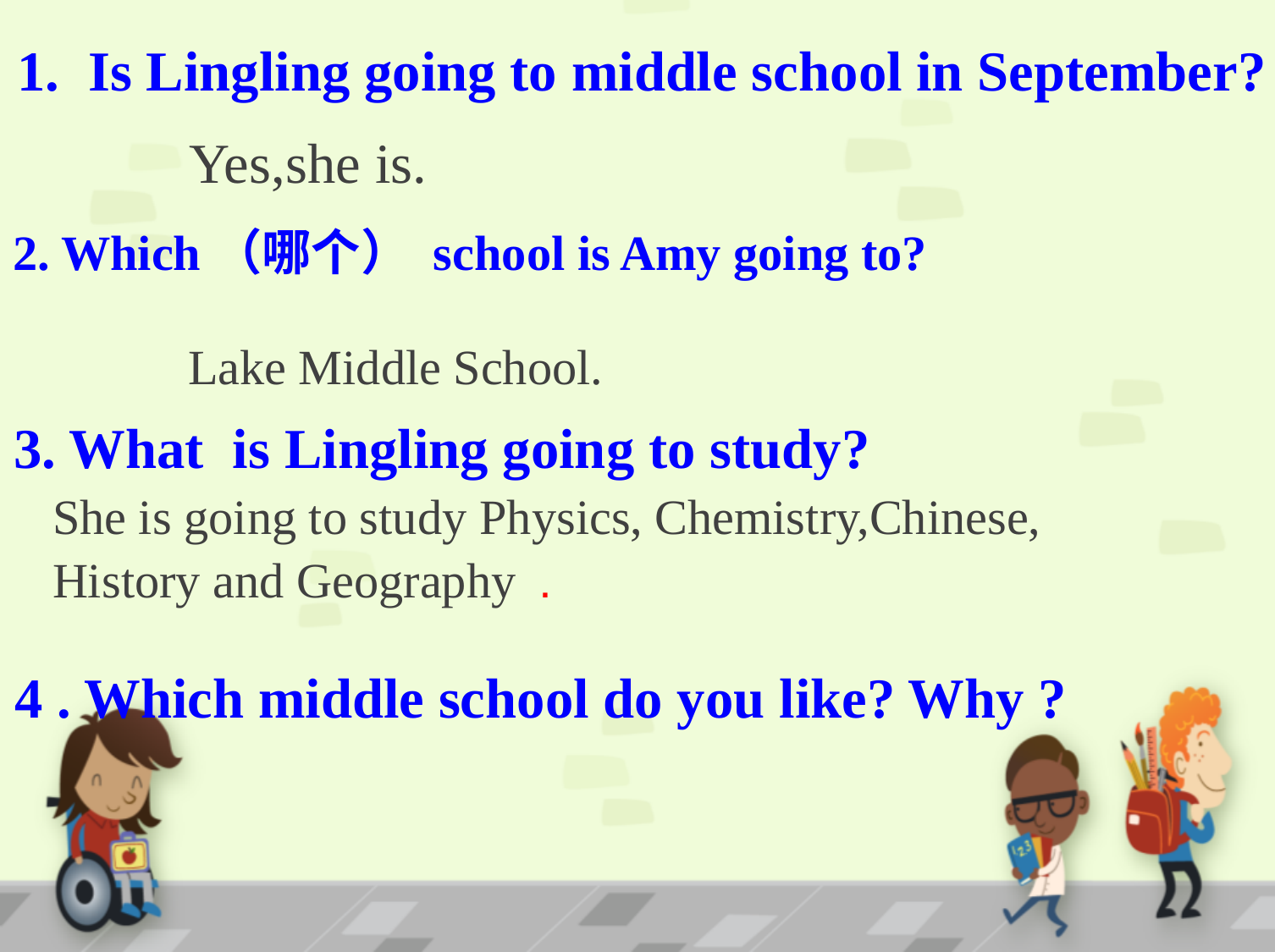

1.  Is Lingling going to middle school in September?
Yes,she is.
2. Which（哪个） school is Amy going to?

Lake Middle School.
3. What  is Lingling going to study?
She is going to study Physics, Chemistry,Chinese,
History and Geography  .
4 . Which middle school do you like? Why ?